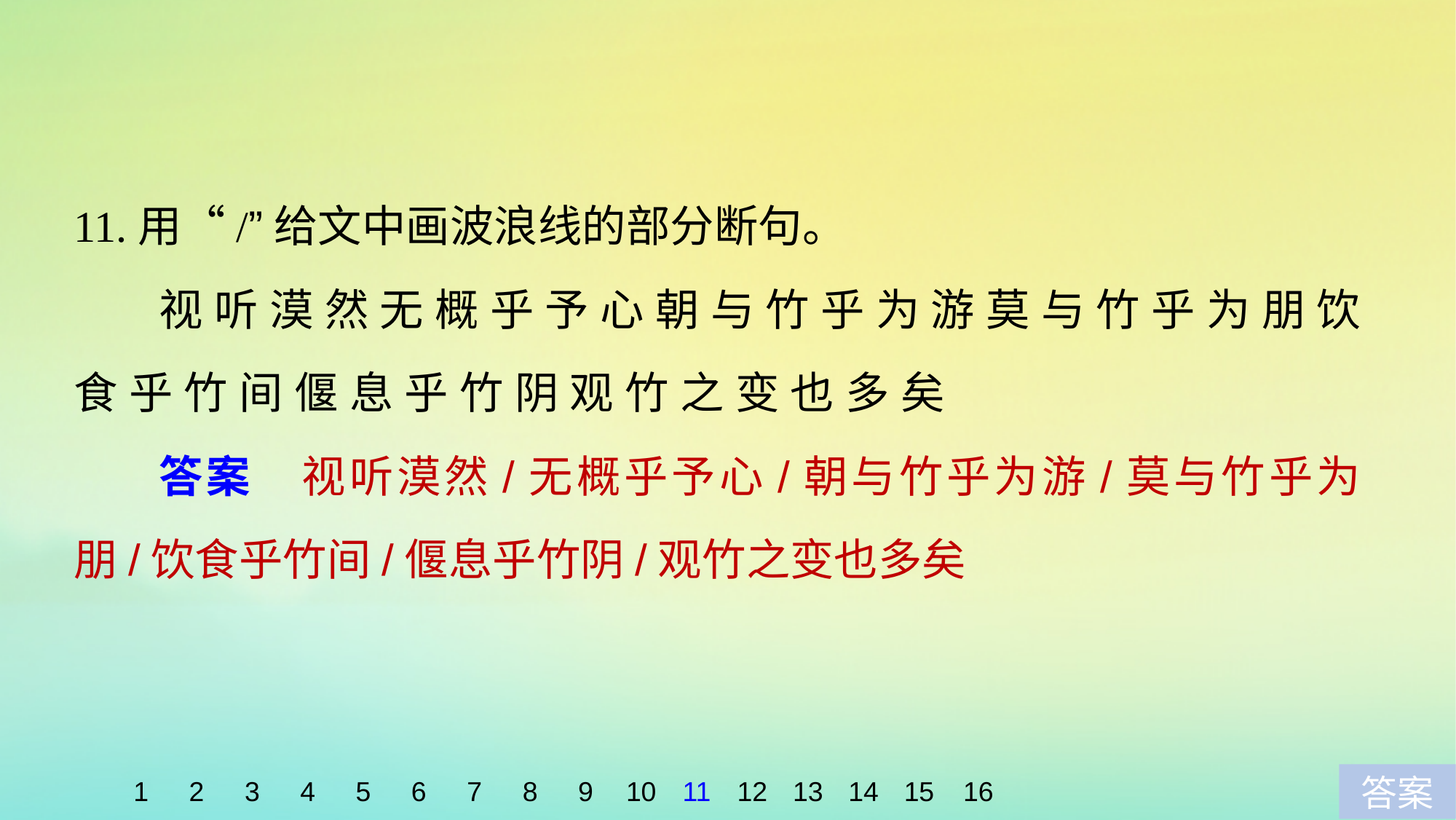

11.用“/”给文中画波浪线的部分断句。
视 听 漠 然 无 概 乎 予 心 朝 与 竹 乎 为 游 莫 与 竹 乎 为 朋 饮 食 乎 竹 间 偃 息 乎 竹 阴 观 竹 之 变 也 多 矣
答案　视听漠然/无概乎予心/朝与竹乎为游/莫与竹乎为朋/饮食乎竹间/偃息乎竹阴/观竹之变也多矣
1
2
3
4
5
6
7
8
9
10
11
12
13
14
15
16
答案